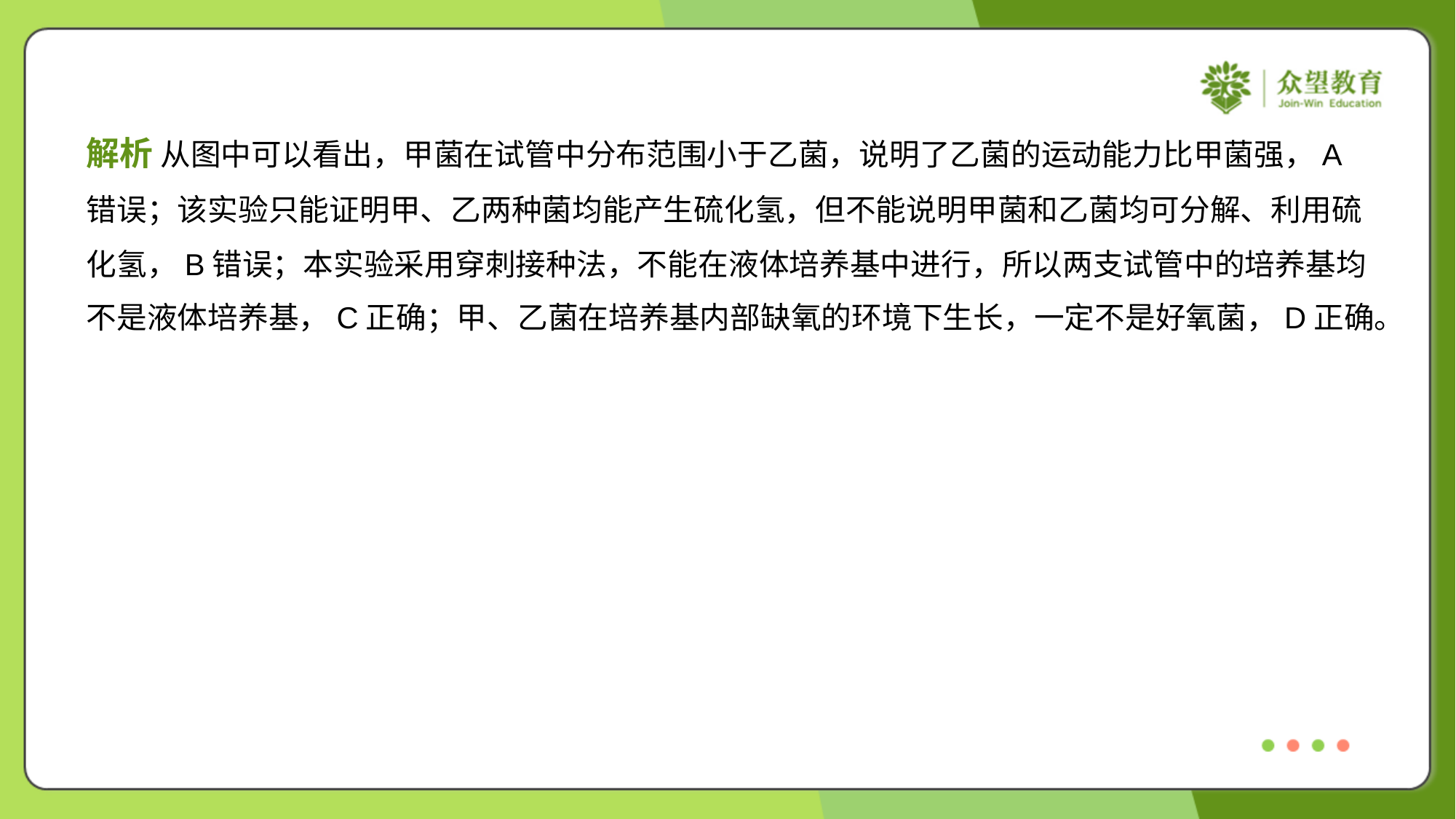

解析 从图中可以看出，甲菌在试管中分布范围小于乙菌，说明了乙菌的运动能力比甲菌强，A
错误；该实验只能证明甲、乙两种菌均能产生硫化氢，但不能说明甲菌和乙菌均可分解、利用硫
化氢，B错误；本实验采用穿刺接种法，不能在液体培养基中进行，所以两支试管中的培养基均
不是液体培养基，C正确；甲、乙菌在培养基内部缺氧的环境下生长，一定不是好氧菌，D正确。